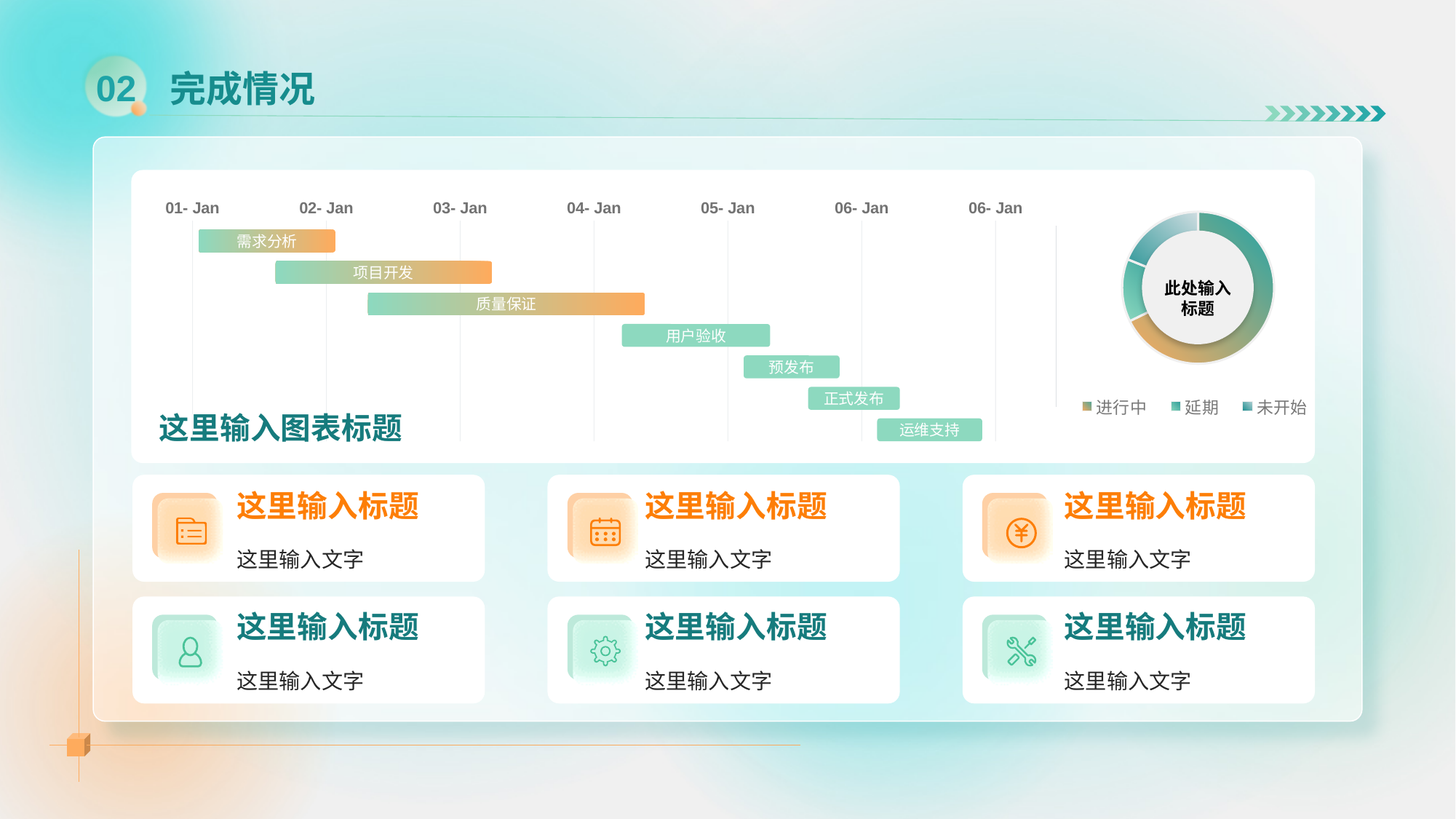

# 完成情况
02

01- Jan
02- Jan
03- Jan
04- Jan
05- Jan
06- Jan
06- Jan

### Chart

| Category | Value |
|---|---|
| 进行中 | 61.0 |
| 延期 | 12.0 |
| 未开始 | 17.0 |
此处输入标题
需求分析
项目开发
质量保证
用户验收
预发布
正式发布
运维支持
这里输入图表标题

这里输入标题
这里输入文字

这里输入标题
这里输入文字

这里输入标题
这里输入文字

这里输入标题
这里输入文字

这里输入标题
这里输入文字

这里输入标题
这里输入文字